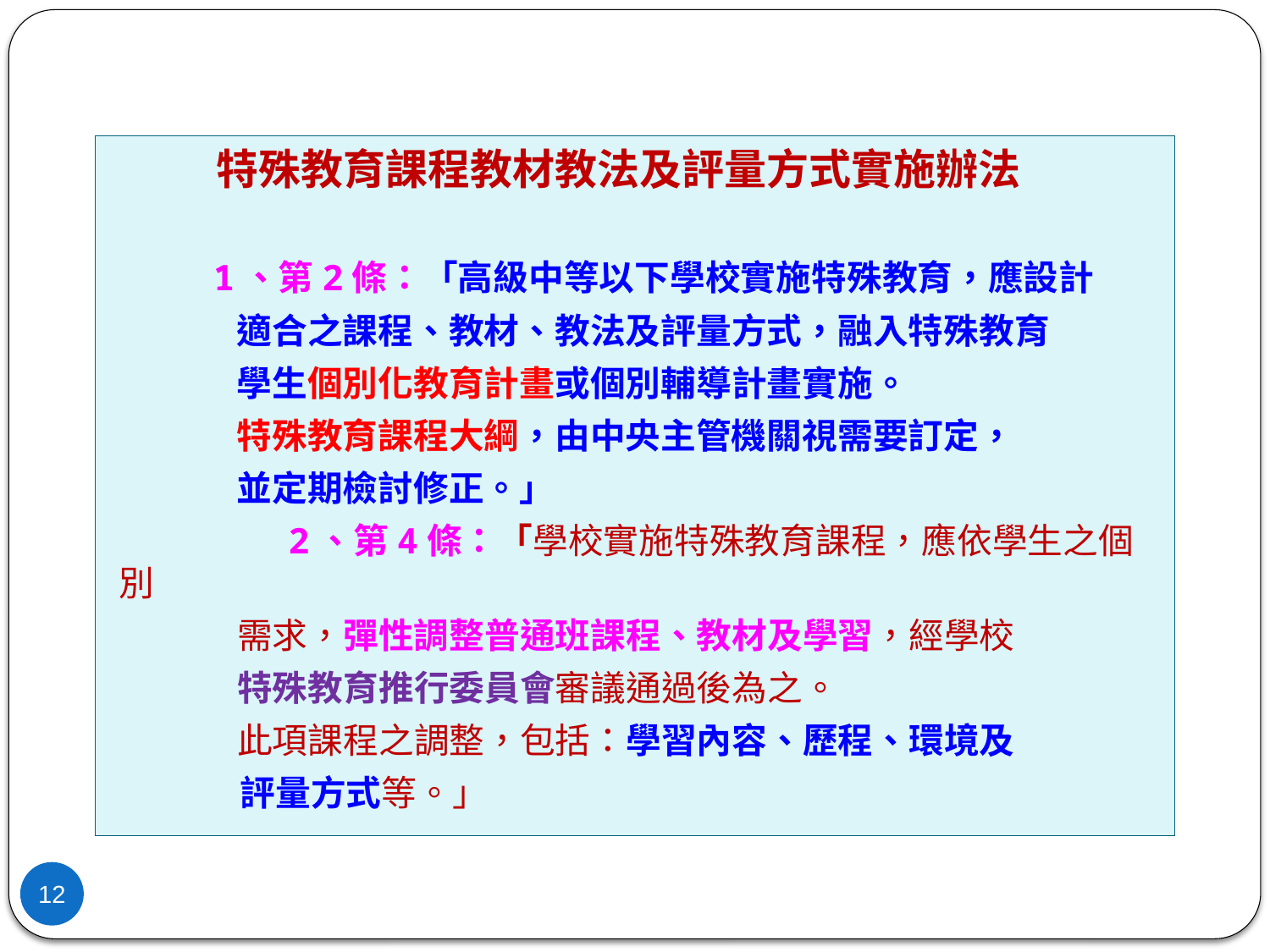

特殊教育課程教材教法及評量方式實施辦法

     1、第2條：「高級中等以下學校實施特殊教育，應設計
               適合之課程、教材、教法及評量方式，融入特殊教育
               學生個別化教育計畫或個別輔導計畫實施。
               特殊教育課程大綱，由中央主管機關視需要訂定，
               並定期檢討修正。」
        2、第4條：「學校實施特殊教育課程，應依學生之個別
              需求，彈性調整普通班課程、教材及學習，經學校
              特殊教育推行委員會審議通過後為之。
              此項課程之調整，包括：學習內容、歷程、環境及
              評量方式等。」

12